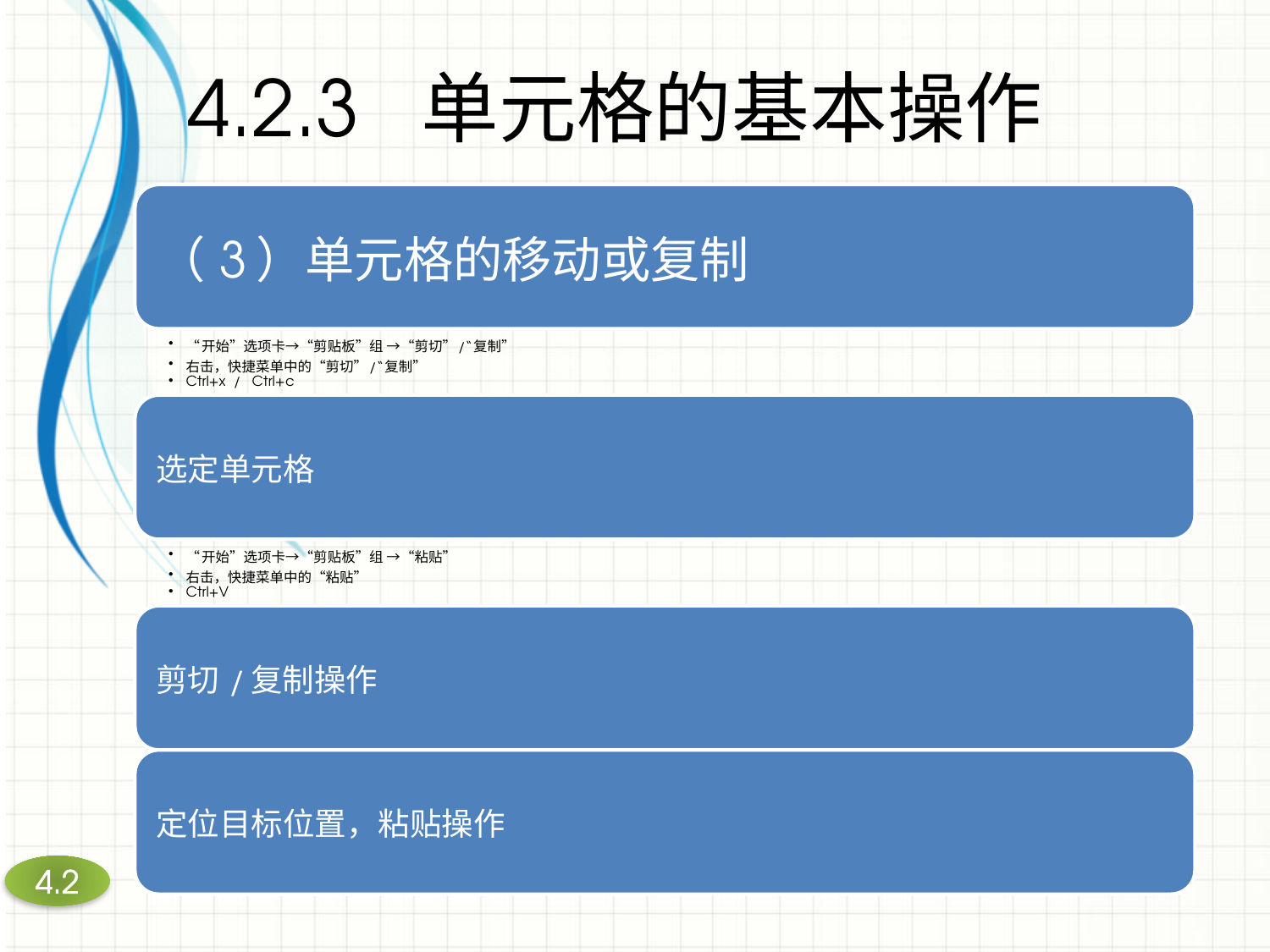

# 4.2.3  单元格的基本操作
（3）单元格的移动或复制
定位目标位置，粘贴操作
选定单元格
剪切/复制操作
“开始”选项卡→“剪贴板”组 →“剪切”/“复制”
右击，快捷菜单中的“剪切”/“复制”
Ctrl+x  /   Ctrl+c
“开始”选项卡→“剪贴板”组 →“粘贴”
Ctrl+V
右击，快捷菜单中的“粘贴”